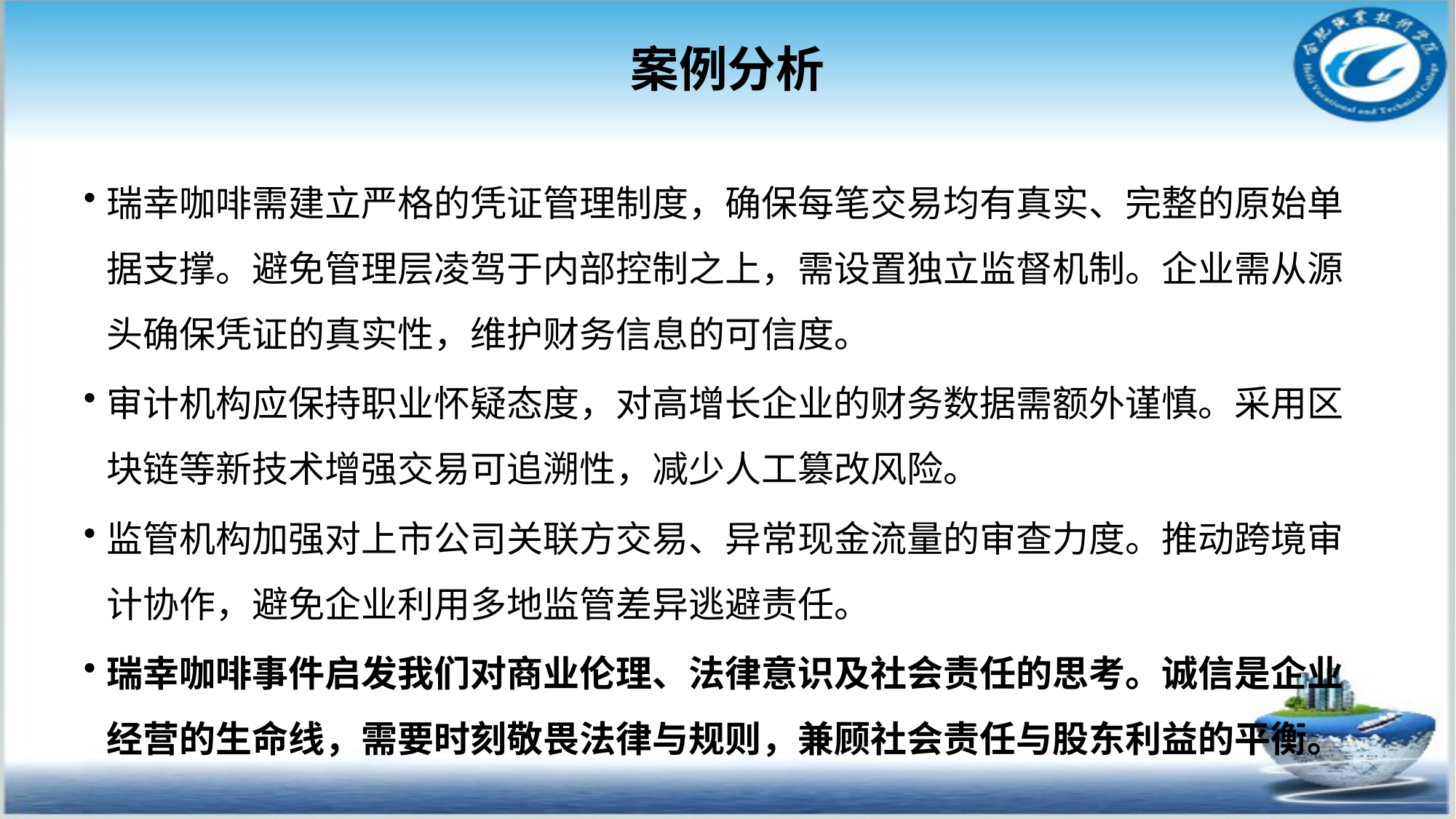

# 案例分析
瑞幸咖啡需建立严格的凭证管理制度，确保每笔交易均有真实、完整的原始单据支撑。避免管理层凌驾于内部控制之上，需设置独立监督机制。企业需从源头确保凭证的真实性，维护财务信息的可信度。
审计机构应保持职业怀疑态度，对高增长企业的财务数据需额外谨慎。采用区块链等新技术增强交易可追溯性，减少人工篡改风险。
监管机构加强对上市公司关联方交易、异常现金流量的审查力度。推动跨境审计协作，避免企业利用多地监管差异逃避责任。
瑞幸咖啡事件启发我们对商业伦理、法律意识及社会责任的思考。诚信是企业经营的生命线，需要时刻敬畏法律与规则，兼顾社会责任与股东利益的平衡。